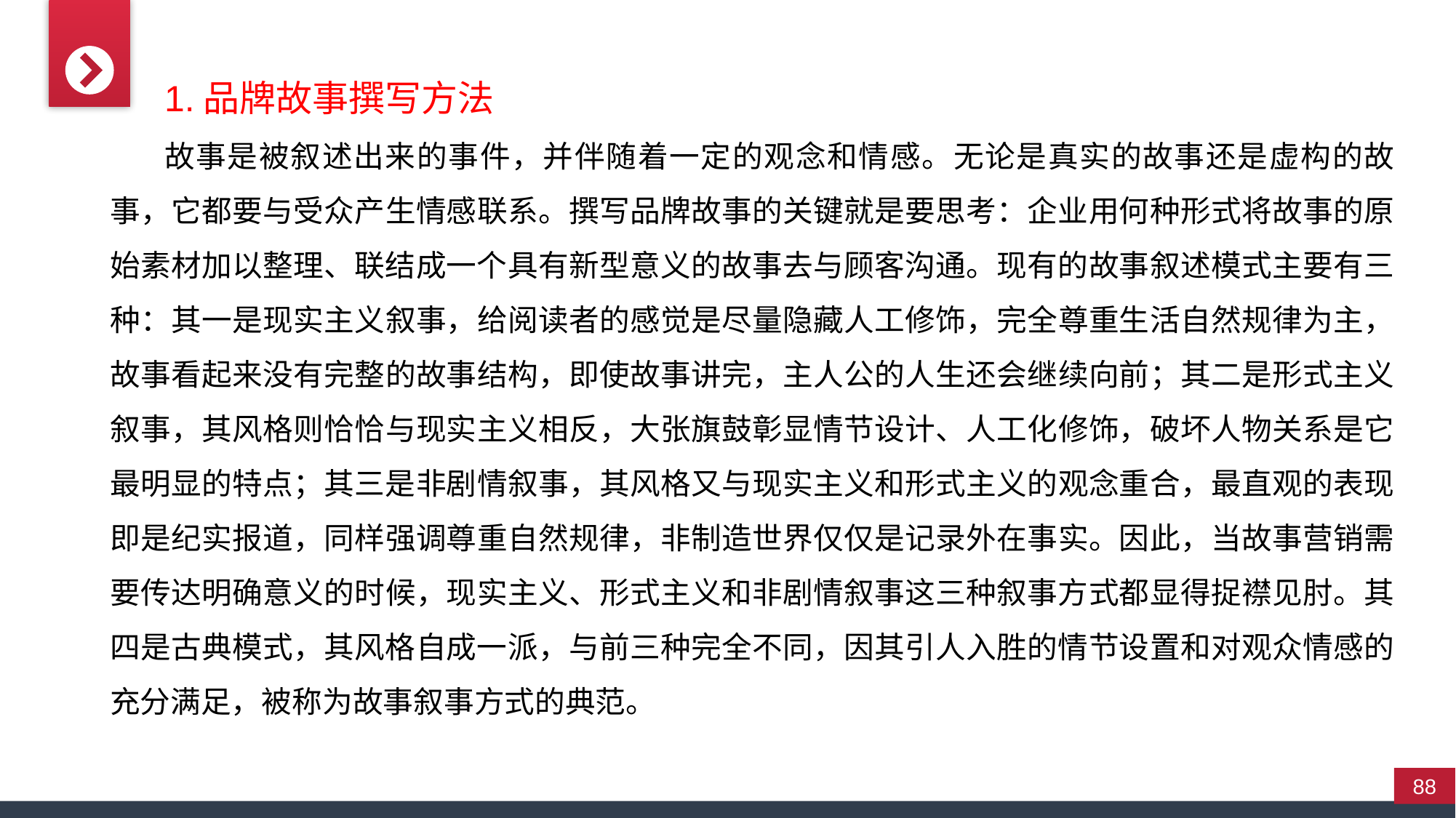

1.品牌故事撰写方法
故事是被叙述出来的事件，并伴随着一定的观念和情感。无论是真实的故事还是虚构的故事，它都要与受众产生情感联系。撰写品牌故事的关键就是要思考：企业用何种形式将故事的原始素材加以整理、联结成一个具有新型意义的故事去与顾客沟通。现有的故事叙述模式主要有三种：其一是现实主义叙事，给阅读者的感觉是尽量隐藏人工修饰，完全尊重生活自然规律为主，故事看起来没有完整的故事结构，即使故事讲完，主人公的人生还会继续向前；其二是形式主义叙事，其风格则恰恰与现实主义相反，大张旗鼓彰显情节设计、人工化修饰，破坏人物关系是它最明显的特点；其三是非剧情叙事，其风格又与现实主义和形式主义的观念重合，最直观的表现即是纪实报道，同样强调尊重自然规律，非制造世界仅仅是记录外在事实。因此，当故事营销需要传达明确意义的时候，现实主义、形式主义和非剧情叙事这三种叙事方式都显得捉襟见肘。其四是古典模式，其风格自成一派，与前三种完全不同，因其引人入胜的情节设置和对观众情感的充分满足，被称为故事叙事方式的典范。